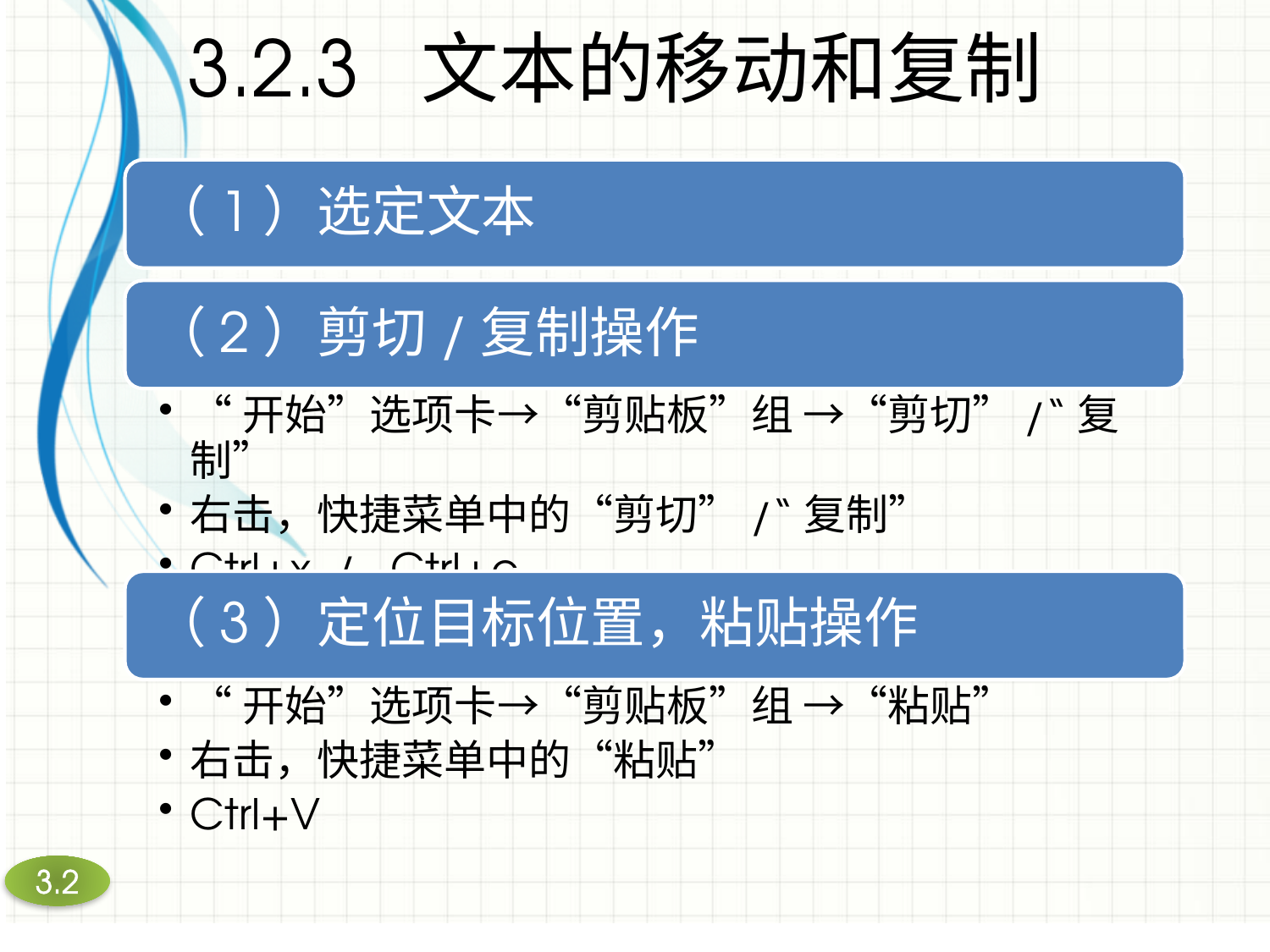

# 3.2.3  文本的移动和复制
（1）选定文本
（2）剪切/复制操作
“开始”选项卡→“剪贴板”组 →“剪切”/“复制”
右击，快捷菜单中的“剪切”/“复制”
Ctrl+x  /   Ctrl+c
（3）定位目标位置，粘贴操作
“开始”选项卡→“剪贴板”组 →“粘贴”
右击，快捷菜单中的“粘贴”
Ctrl+V